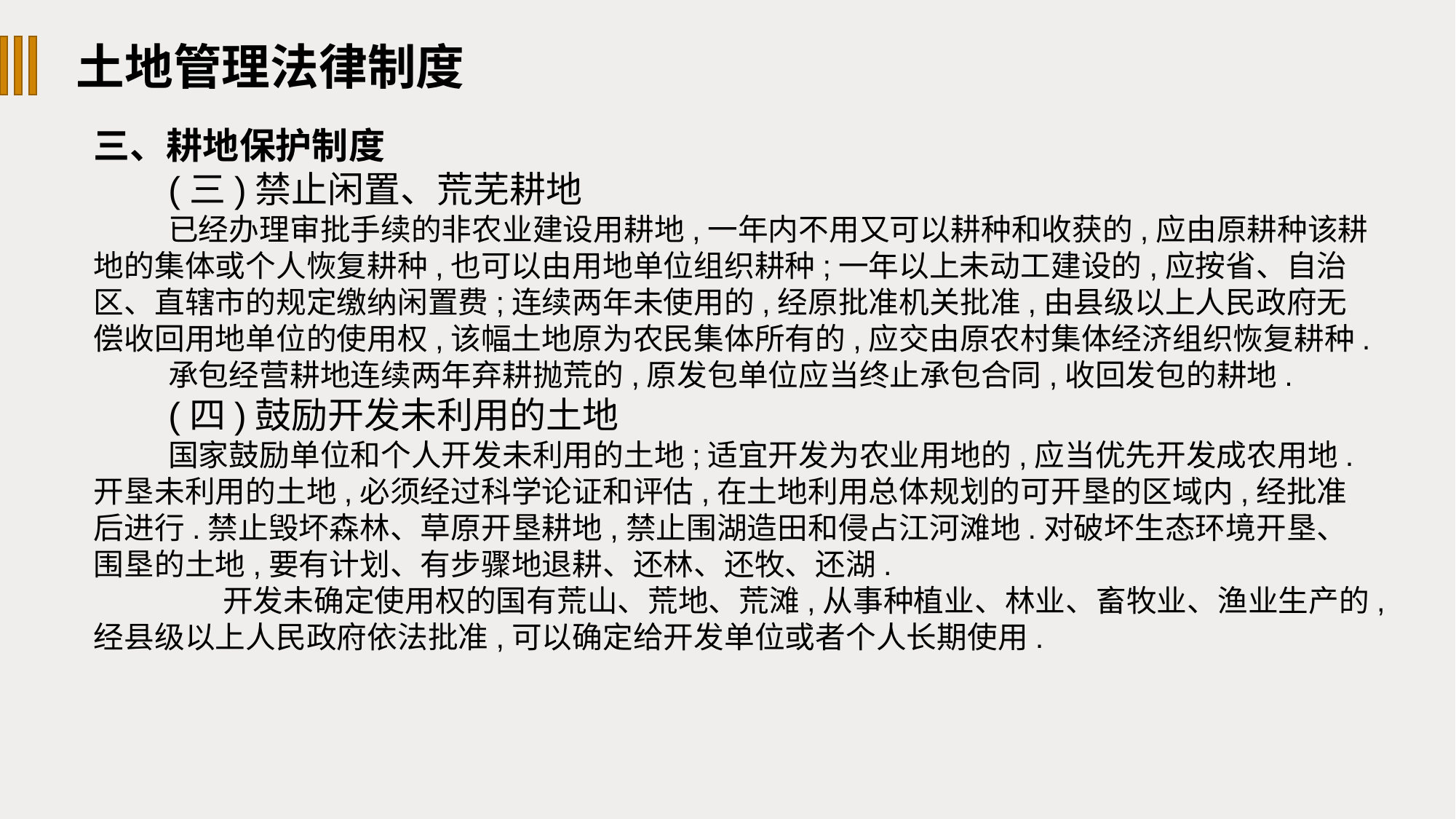

土地管理法律制度

三、耕地保护制度
(三)禁止闲置、荒芜耕地
已经办理审批手续的非农业建设用耕地,一年内不用又可以耕种和收获的,应由原耕种该耕地的集体或个人恢复耕种,也可以由用地单位组织耕种;一年以上未动工建设的,应按省、自治区、直辖市的规定缴纳闲置费;连续两年未使用的,经原批准机关批准,由县级以上人民政府无偿收回用地单位的使用权,该幅土地原为农民集体所有的,应交由原农村集体经济组织恢复耕种.
承包经营耕地连续两年弃耕抛荒的,原发包单位应当终止承包合同,收回发包的耕地.
(四)鼓励开发未利用的土地
国家鼓励单位和个人开发未利用的土地;适宜开发为农业用地的,应当优先开发成农用地.开垦未利用的土地,必须经过科学论证和评估,在土地利用总体规划的可开垦的区域内,经批准后进行.禁止毁坏森林、草原开垦耕地,禁止围湖造田和侵占江河滩地.对破坏生态环境开垦、围垦的土地,要有计划、有步骤地退耕、还林、还牧、还湖.
       开发未确定使用权的国有荒山、荒地、荒滩,从事种植业、林业、畜牧业、渔业生产的,经县级以上人民政府依法批准,可以确定给开发单位或者个人长期使用.